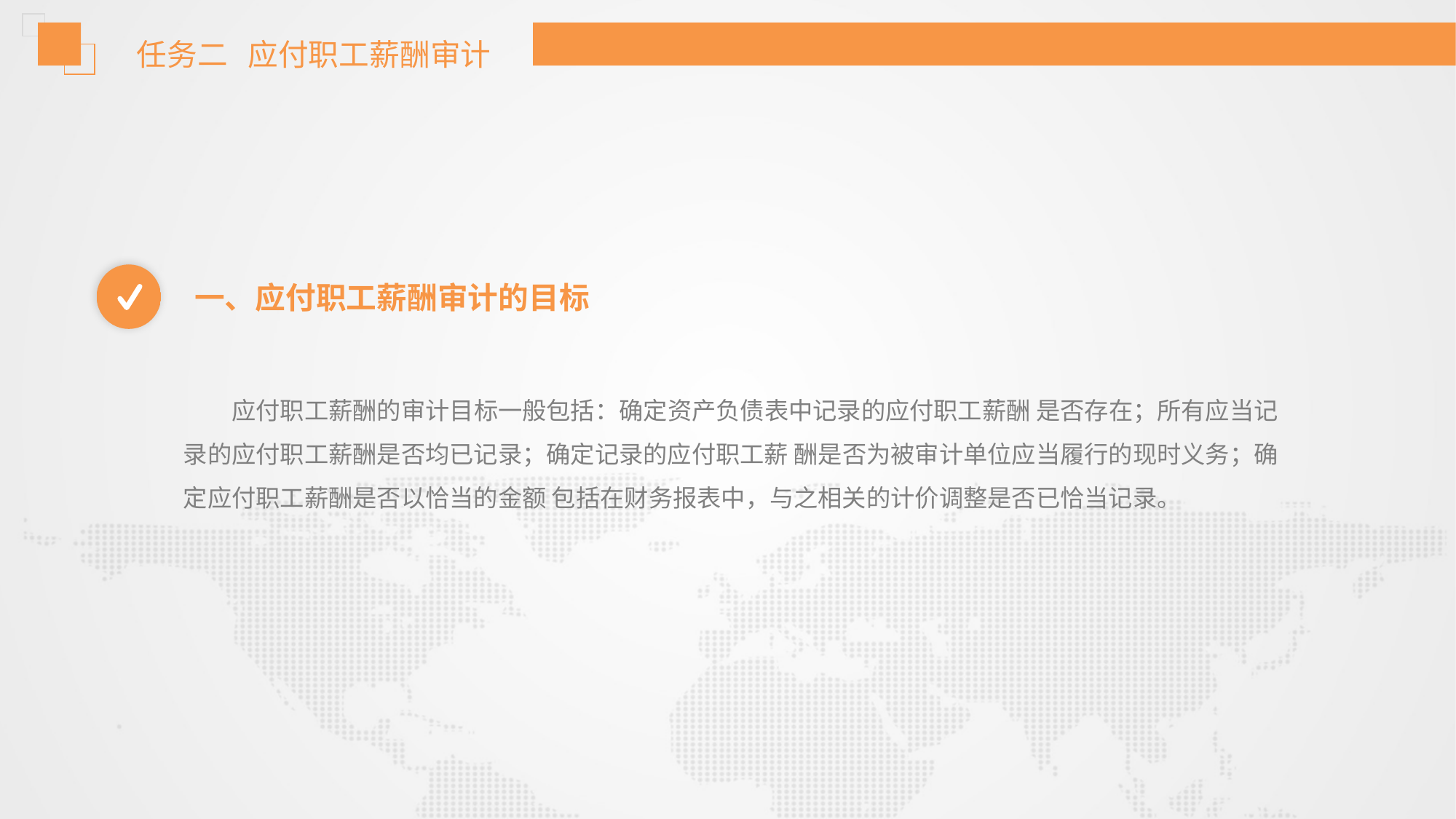

任务二   应付职工薪酬审计

一、应付职工薪酬审计的目标
应付职工薪酬的审计目标一般包括：确定资产负债表中记录的应付职工薪酬 是否存在；所有应当记录的应付职工薪酬是否均已记录；确定记录的应付职工薪 酬是否为被审计单位应当履行的现时义务；确定应付职工薪酬是否以恰当的金额 包括在财务报表中，与之相关的计价调整是否已恰当记录。